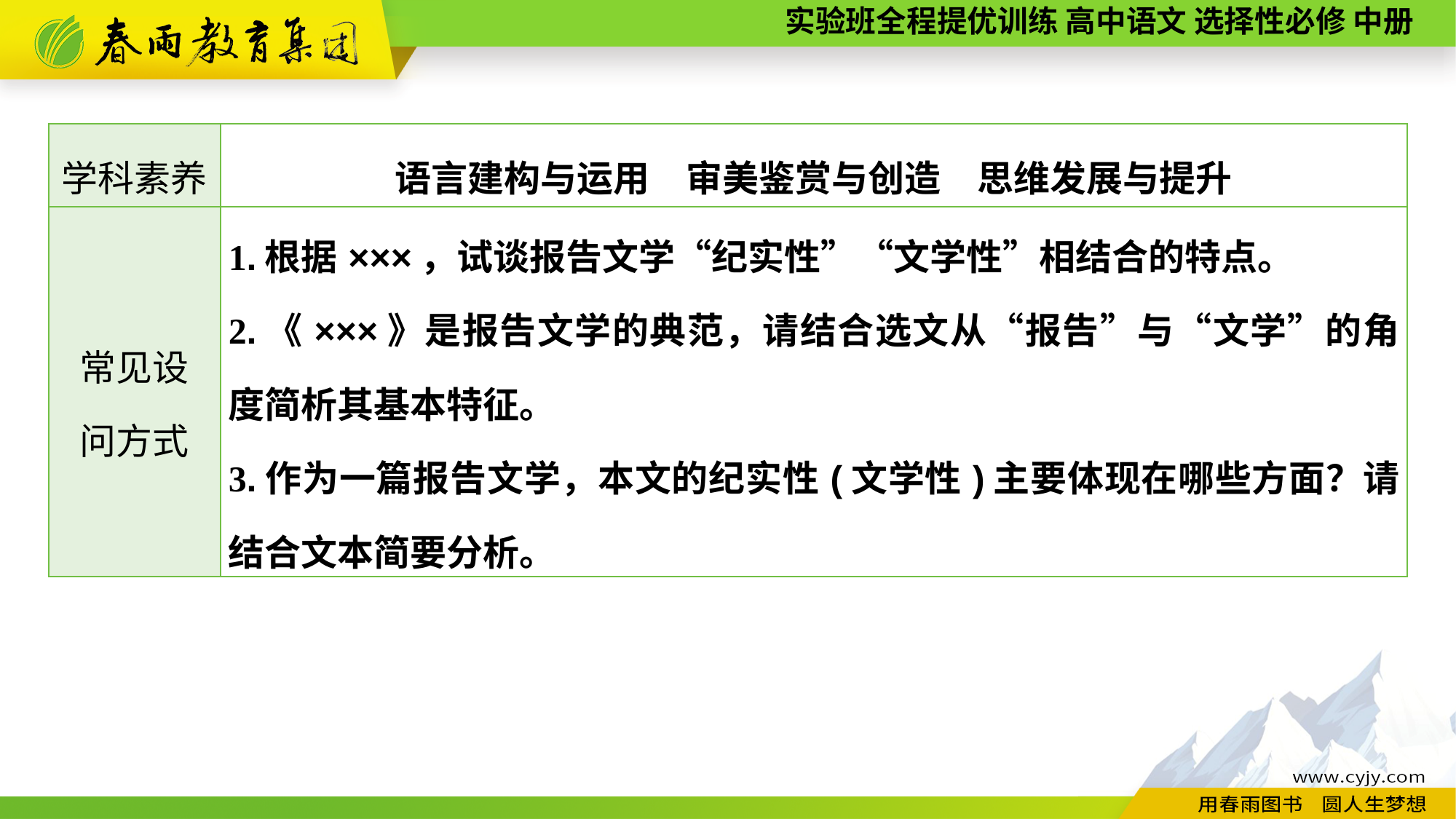

| 学科素养 | 语言建构与运用　审美鉴赏与创造　思维发展与提升 |
| --- | --- |
| 常见设 问方式 | 1.根据×××，试谈报告文学“纪实性”“文学性”相结合的特点。 2.《×××》是报告文学的典范，请结合选文从“报告”与“文学”的角度简析其基本特征。 3.作为一篇报告文学，本文的纪实性(文学性)主要体现在哪些方面？请结合文本简要分析。 |